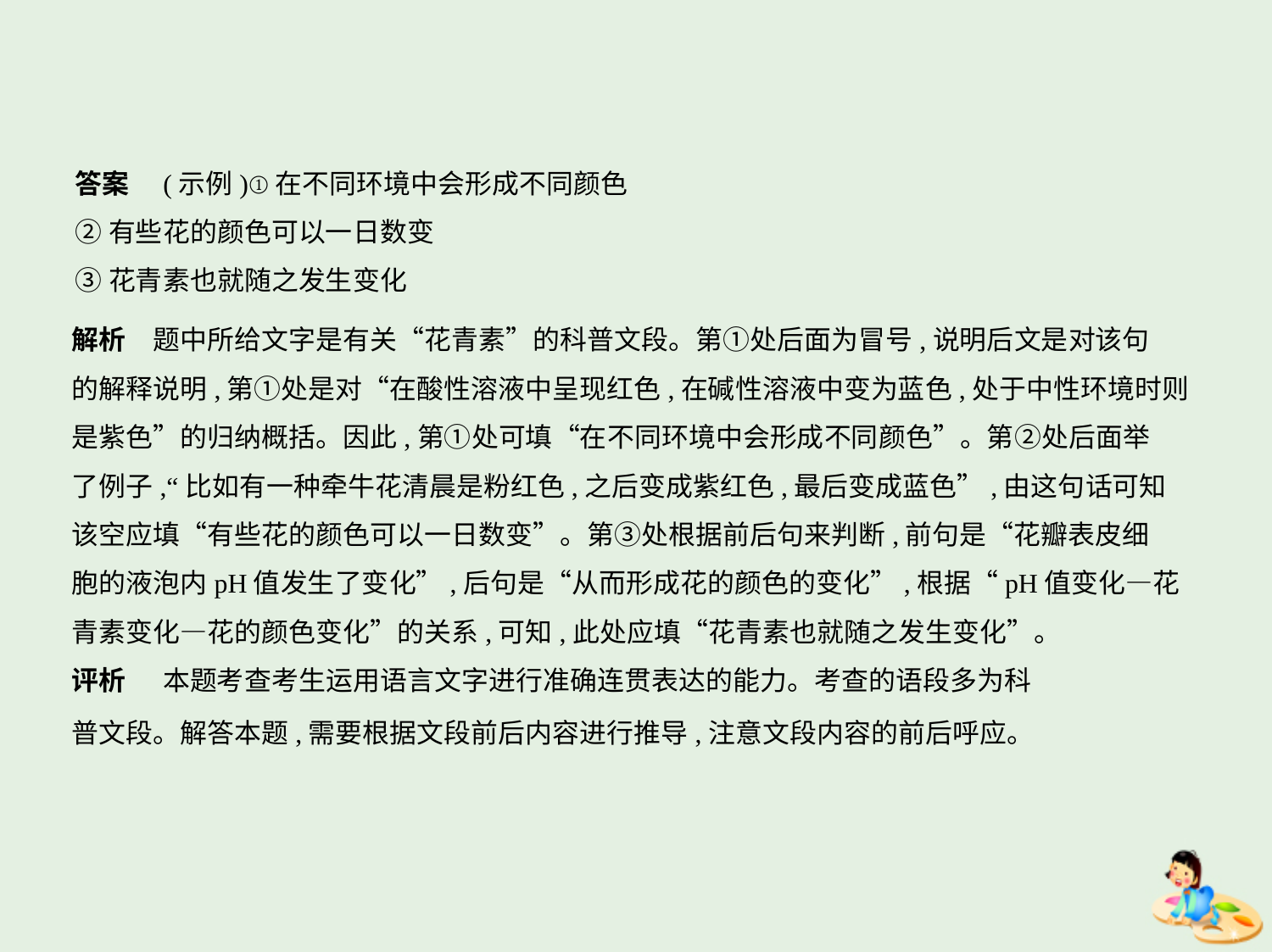

答案　(示例)①在不同环境中会形成不同颜色
②有些花的颜色可以一日数变
③花青素也就随之发生变化
解析　题中所给文字是有关“花青素”的科普文段。第①处后面为冒号,说明后文是对该句
的解释说明,第①处是对“在酸性溶液中呈现红色,在碱性溶液中变为蓝色,处于中性环境时则
是紫色”的归纳概括。因此,第①处可填“在不同环境中会形成不同颜色”。第②处后面举
了例子,“比如有一种牵牛花清晨是粉红色,之后变成紫红色,最后变成蓝色”,由这句话可知
该空应填“有些花的颜色可以一日数变”。第③处根据前后句来判断,前句是“花瓣表皮细
胞的液泡内pH值发生了变化”,后句是“从而形成花的颜色的变化”,根据“pH值变化—花
青素变化—花的颜色变化”的关系,可知,此处应填“花青素也就随之发生变化”。
评析      本题考查考生运用语言文字进行准确连贯表达的能力。考查的语段多为科
普文段。解答本题,需要根据文段前后内容进行推导,注意文段内容的前后呼应。